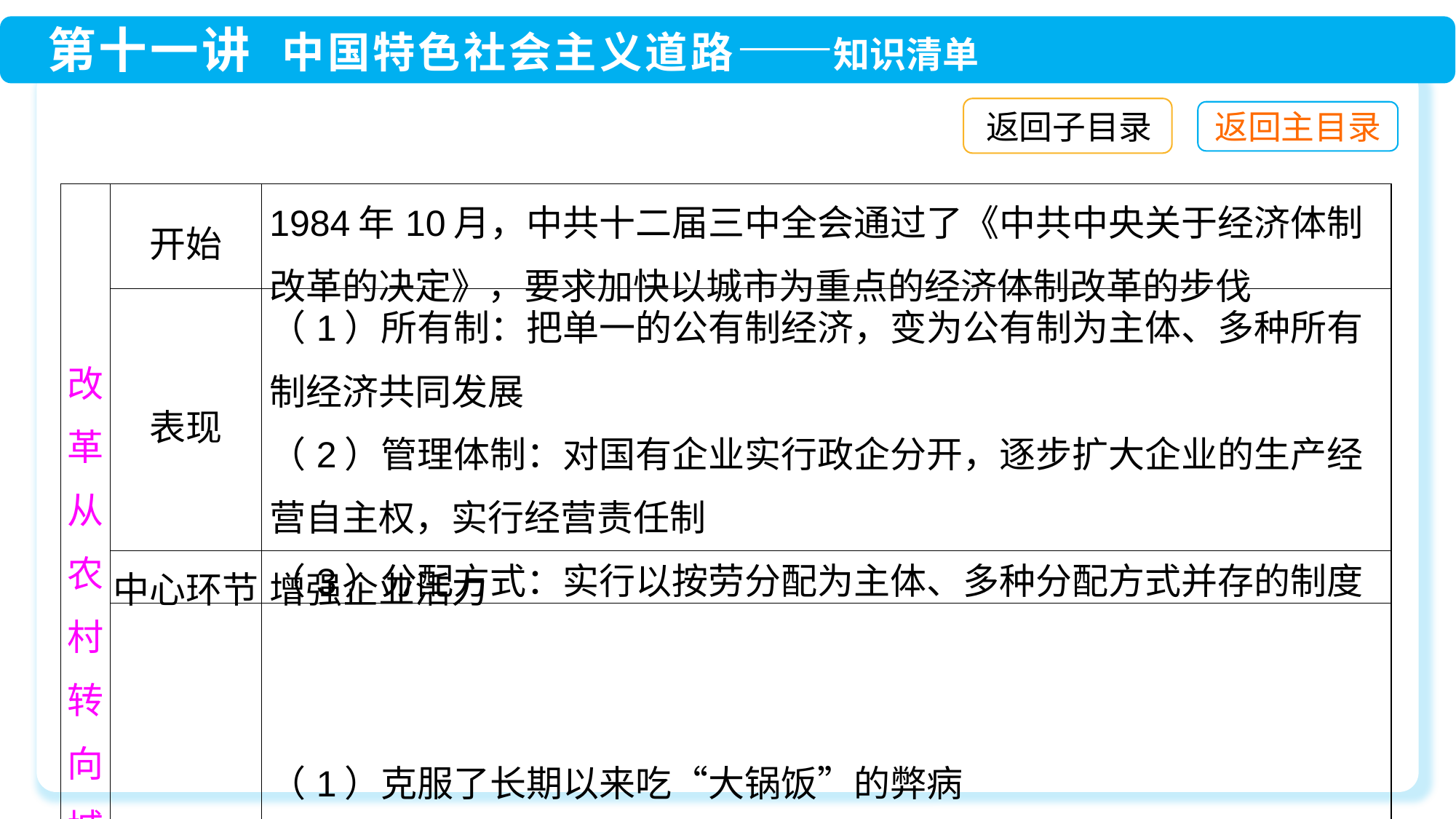

返回子目录
| 改革从农村转向城市 | 开始 | 1984年10月，中共十二届三中全会通过了《中共中央关于经济体制改革的决定》，要求加快以城市为重点的经济体制改革的步伐 |
| --- | --- | --- |
|  | 表现 | （1）所有制：把单一的公有制经济，变为公有制为主体、多种所有制经济共同发展 （2）管理体制：对国有企业实行政企分开，逐步扩大企业的生产经营自主权，实行经营责任制 （3）分配方式：实行以按劳分配为主体、多种分配方式并存的制度 |
|  | 中心环节 | 增强企业活力 |
|  | 影响 | （1）克服了长期以来吃“大锅饭”的弊病 （2）大大调动了企业、职工的积极性，增强了企业的活力。我国城乡出现了经济大发展的崭新局面 |